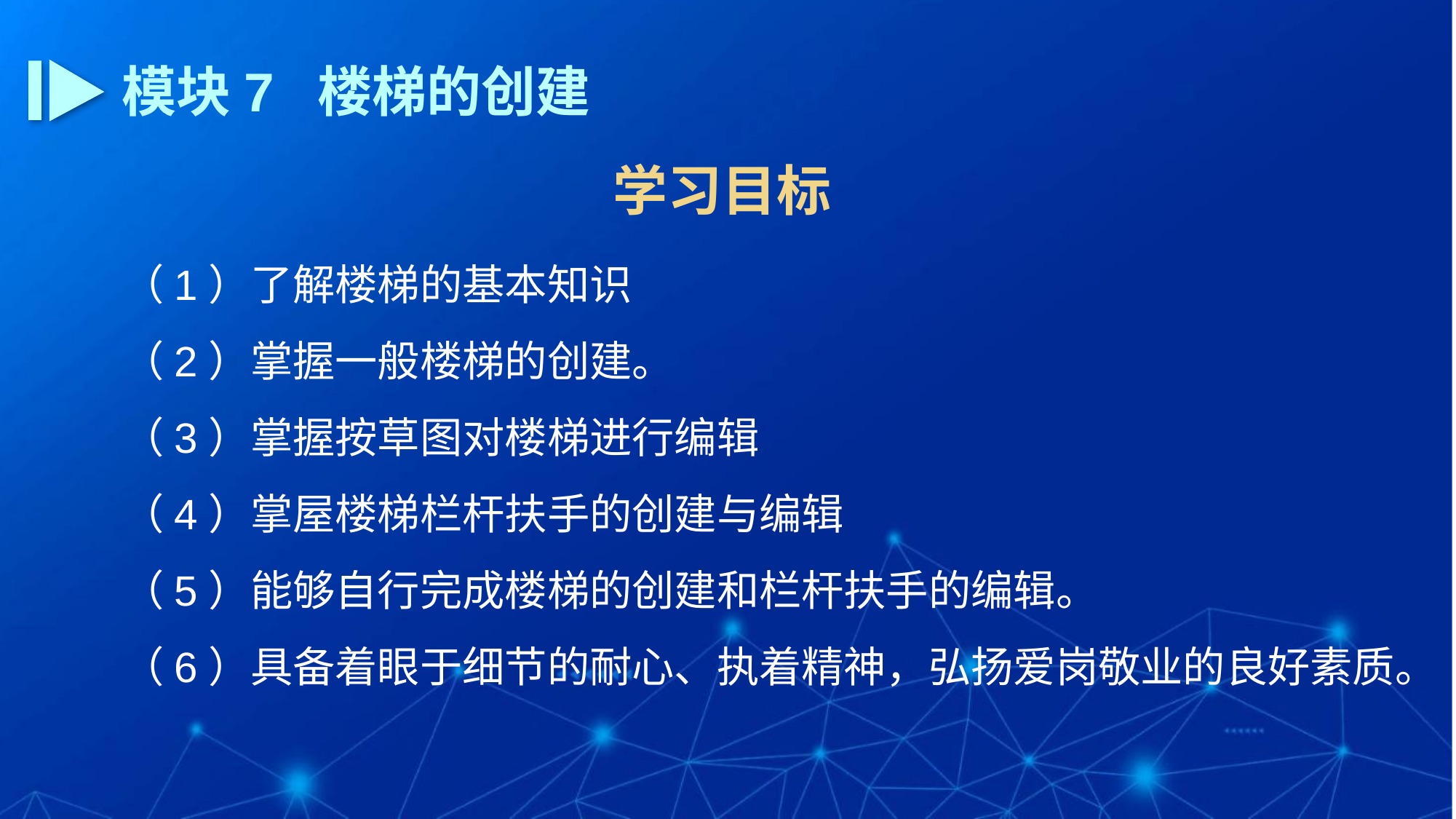

模块7  楼梯的创建

学习目标
（1）了解楼梯的基本知识
（2）掌握一般楼梯的创建。
（3）掌握按草图对楼梯进行编辑
（4）掌屋楼梯栏杆扶手的创建与编辑
（5）能够自行完成楼梯的创建和栏杆扶手的编辑。
（6）具备着眼于细节的耐心、执着精神，弘扬爱岗敬业的良好素质。